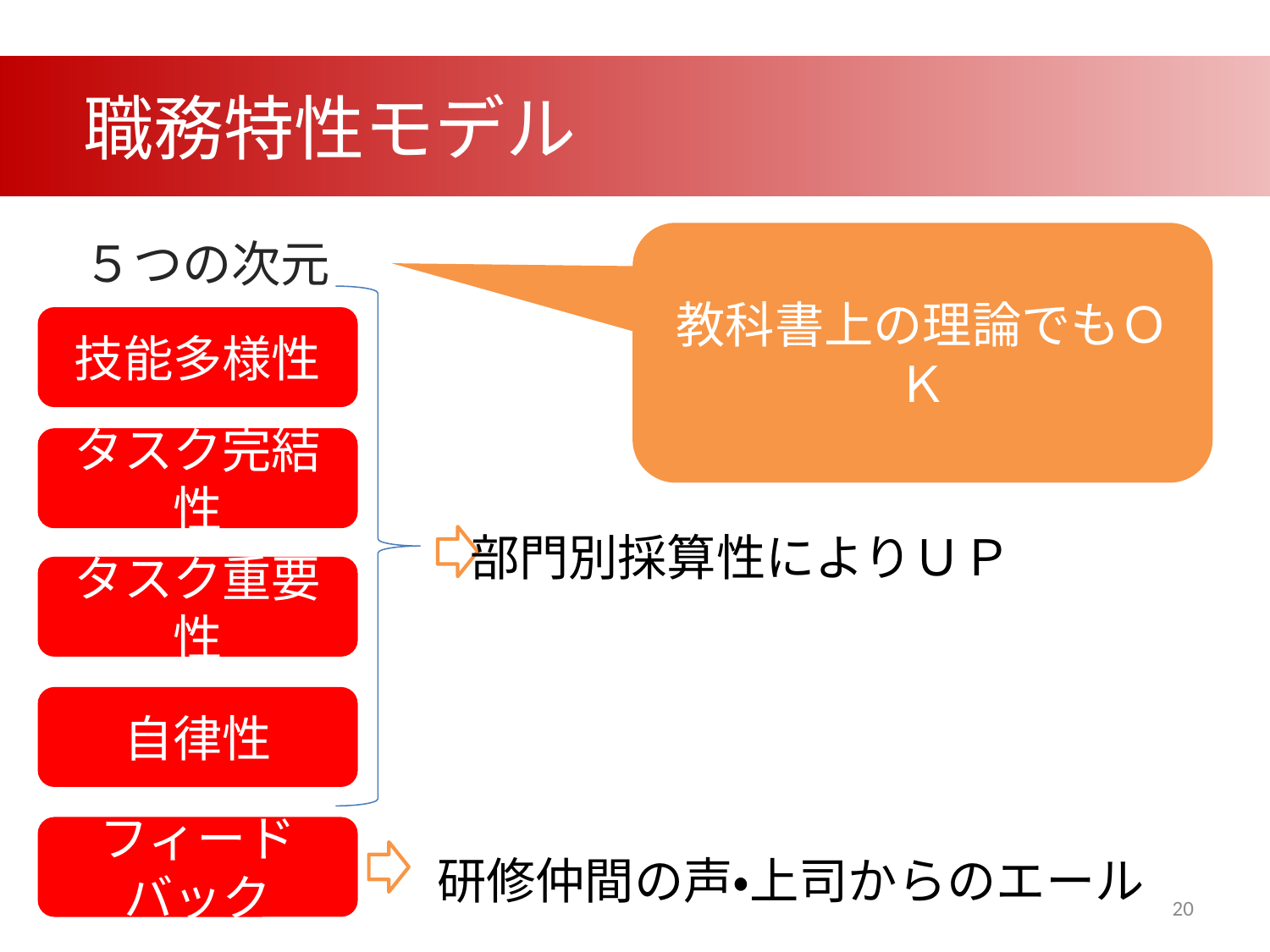

職務特性モデル
教科書上の理論でもＯＫ
５つの次元

技能多様性
タスク完結性
部門別採算性によりＵＰ

タスク重要性
自律性
フィードバック

研修仲間の声・上司からのエール
20